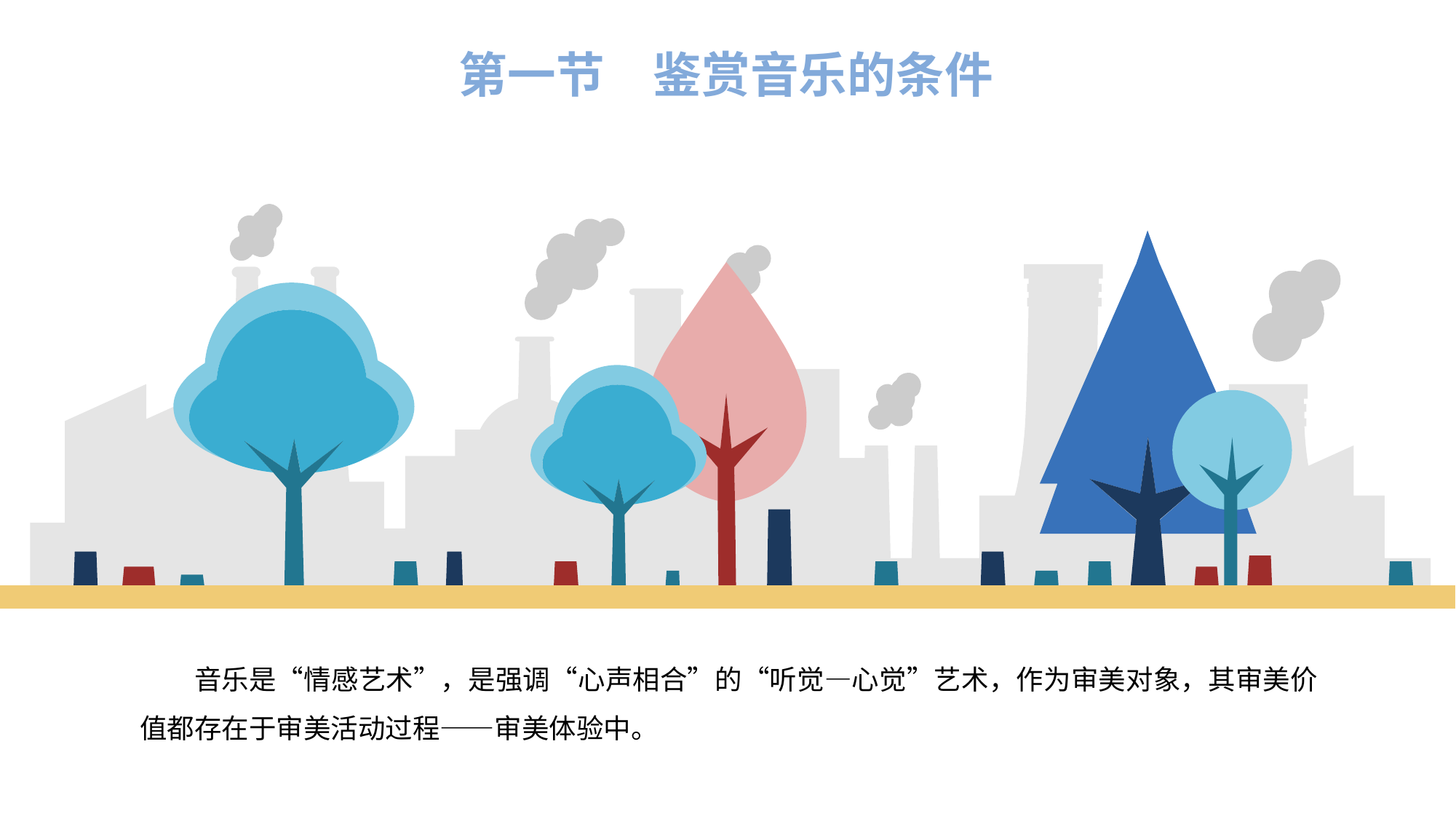

第一节　鉴赏音乐的条件

音乐是“情感艺术”，是强调“心声相合”的“听觉—心觉”艺术，作为审美对象，其审美价值都存在于审美活动过程——审美体验中。